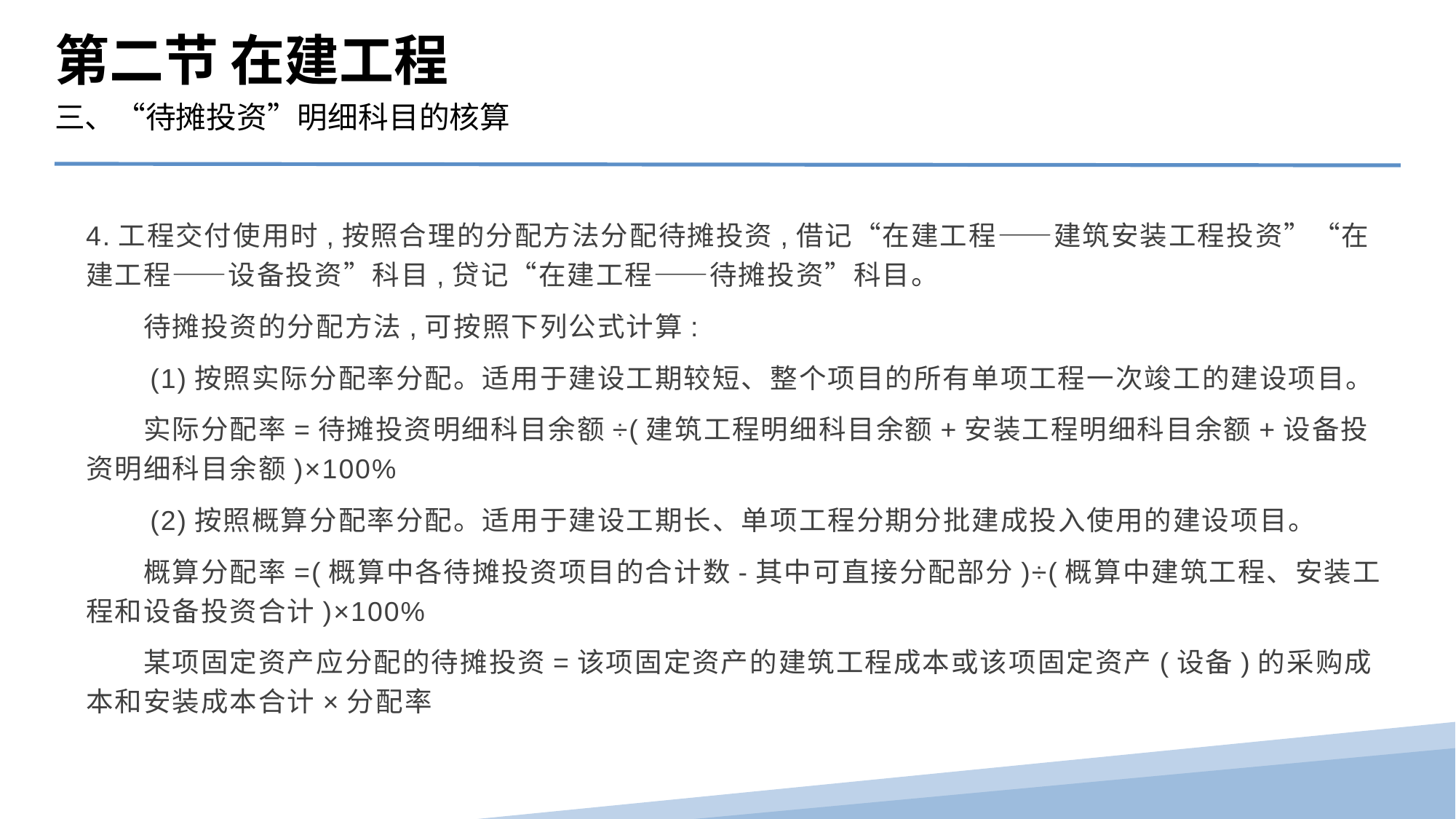

第二节 在建工程
三、“待摊投资”明细科目的核算
4.工程交付使用时,按照合理的分配方法分配待摊投资,借记“在建工程——建筑安装工程投资”“在建工程——设备投资”科目,贷记“在建工程——待摊投资”科目。
　　待摊投资的分配方法,可按照下列公式计算:
　　(1)按照实际分配率分配。适用于建设工期较短、整个项目的所有单项工程一次竣工的建设项目。
　　实际分配率=待摊投资明细科目余额÷(建筑工程明细科目余额+安装工程明细科目余额+设备投资明细科目余额)×100%
　　(2)按照概算分配率分配。适用于建设工期长、单项工程分期分批建成投入使用的建设项目。
　　概算分配率=(概算中各待摊投资项目的合计数-其中可直接分配部分)÷(概算中建筑工程、安装工程和设备投资合计)×100%
　　某项固定资产应分配的待摊投资=该项固定资产的建筑工程成本或该项固定资产(设备)的采购成本和安装成本合计×分配率